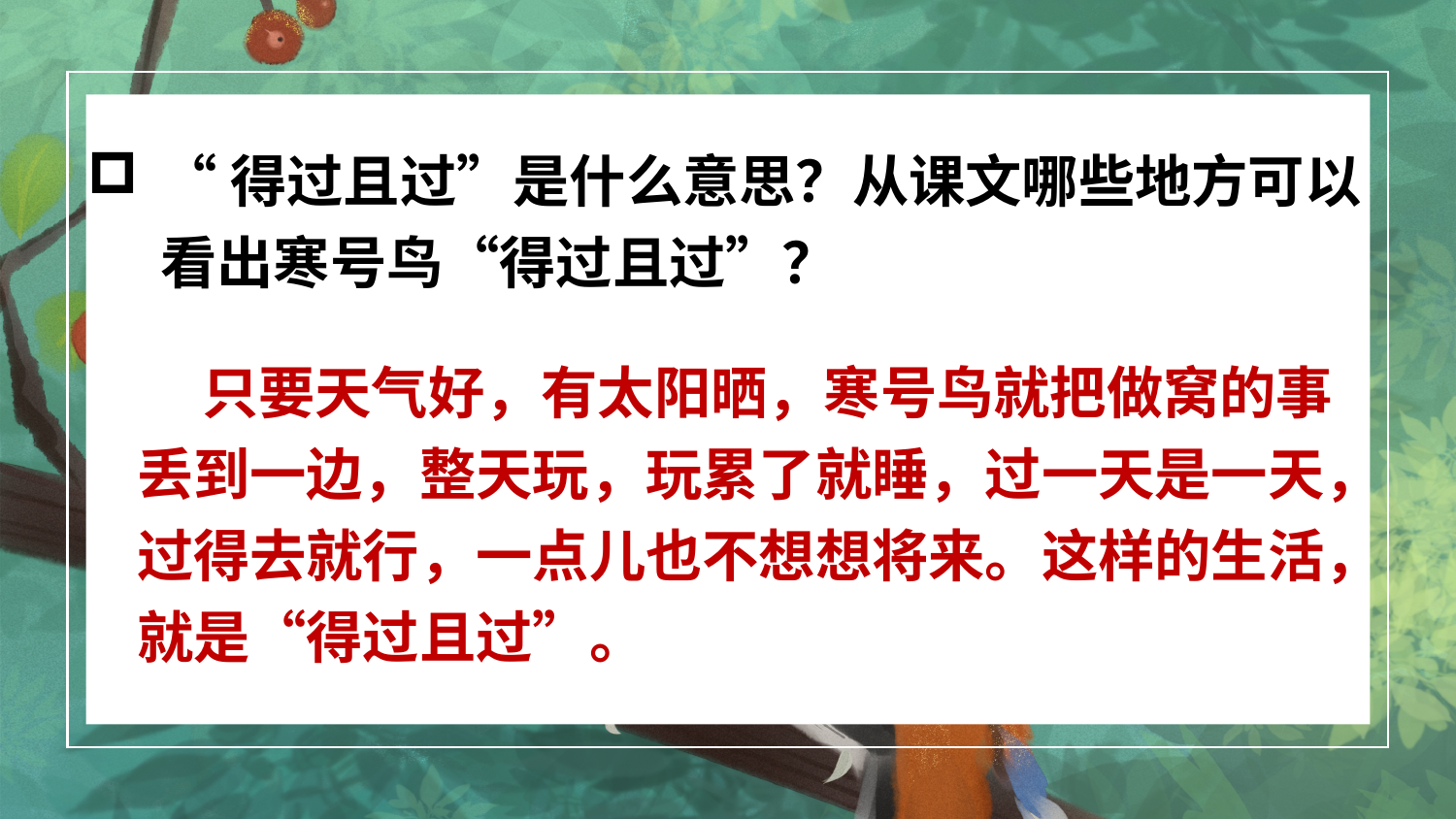

“得过且过”是什么意思？从课文哪些地方可以看出寒号鸟“得过且过”？
    只要天气好，有太阳晒，寒号鸟就把做窝的事丢到一边，整天玩，玩累了就睡，过一天是一天，过得去就行，一点儿也不想想将来。这样的生活，就是“得过且过”。